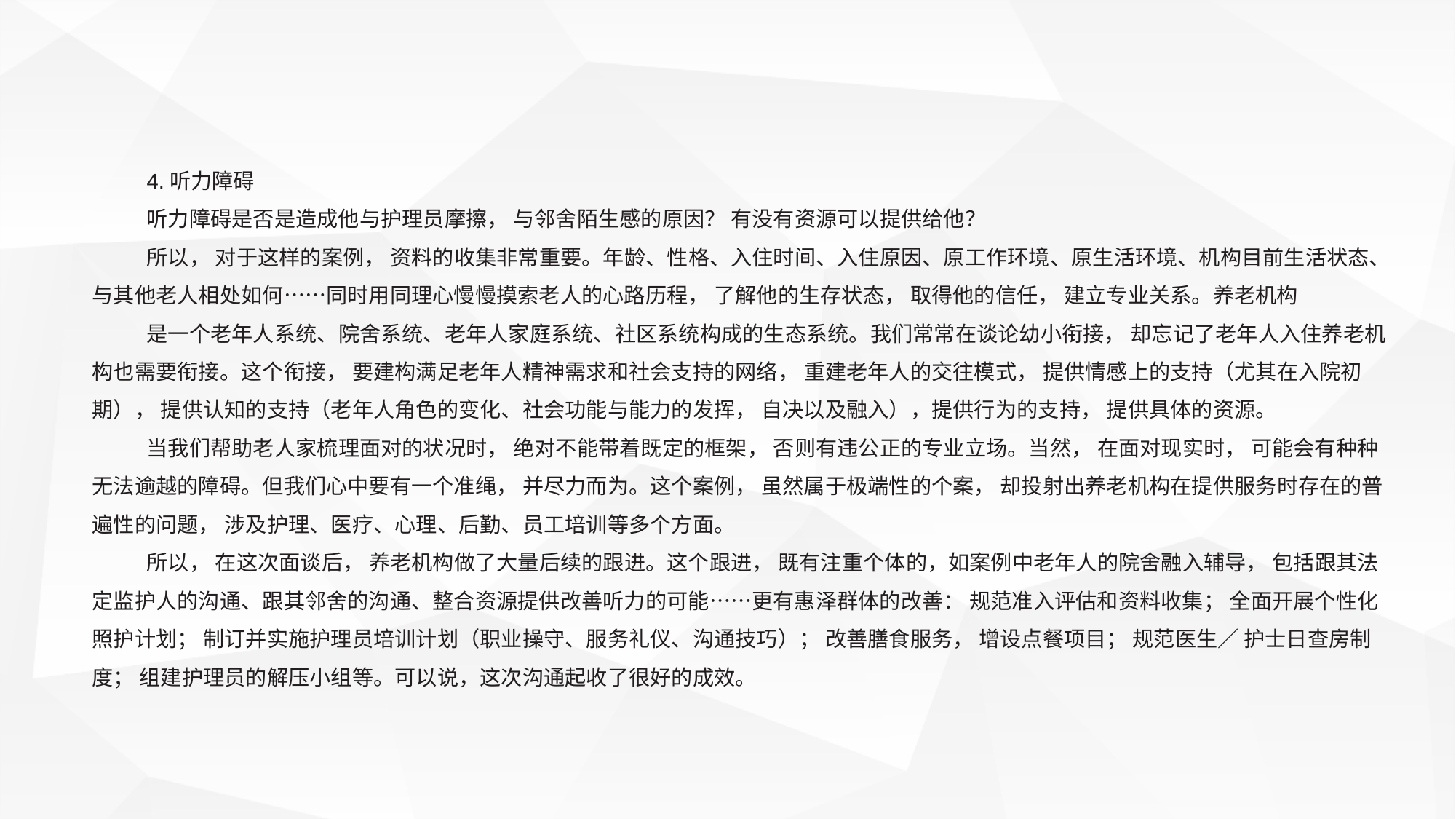

4.听力障碍
听力障碍是否是造成他与护理员摩擦， 与邻舍陌生感的原因？ 有没有资源可以提供给他？
所以， 对于这样的案例， 资料的收集非常重要。年龄、性格、入住时间、入住原因、原工作环境、原生活环境、机构目前生活状态、与其他老人相处如何……同时用同理心慢慢摸索老人的心路历程， 了解他的生存状态， 取得他的信任， 建立专业关系。养老机构
是一个老年人系统、院舍系统、老年人家庭系统、社区系统构成的生态系统。我们常常在谈论幼小衔接， 却忘记了老年人入住养老机构也需要衔接。这个衔接， 要建构满足老年人精神需求和社会支持的网络， 重建老年人的交往模式， 提供情感上的支持（尤其在入院初期）， 提供认知的支持（老年人角色的变化、社会功能与能力的发挥， 自决以及融入），提供行为的支持， 提供具体的资源。
当我们帮助老人家梳理面对的状况时， 绝对不能带着既定的框架， 否则有违公正的专业立场。当然， 在面对现实时， 可能会有种种无法逾越的障碍。但我们心中要有一个准绳， 并尽力而为。这个案例， 虽然属于极端性的个案， 却投射出养老机构在提供服务时存在的普遍性的问题， 涉及护理、医疗、心理、后勤、员工培训等多个方面。
所以， 在这次面谈后， 养老机构做了大量后续的跟进。这个跟进， 既有注重个体的，如案例中老年人的院舍融入辅导， 包括跟其法定监护人的沟通、跟其邻舍的沟通、整合资源提供改善听力的可能……更有惠泽群体的改善： 规范准入评估和资料收集； 全面开展个性化照护计划； 制订并实施护理员培训计划（职业操守、服务礼仪、沟通技巧）； 改善膳食服务， 增设点餐项目； 规范医生／ 护士日查房制度； 组建护理员的解压小组等。可以说，这次沟通起收了很好的成效。